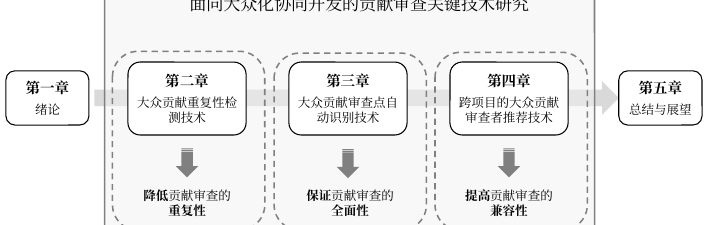

面向大众化协同开发的贡献审查关键技术研究

第四章

跨项目的大众贡献审查者推荐技术
第三章

大众贡献审查点自动识别技术
第二章

大众贡献重复性检测技术
第五章

总结与展望
第一章

绪论

降低贡献审查的
重复性
保证贡献审查的
全面性
提高贡献审查的
兼容性